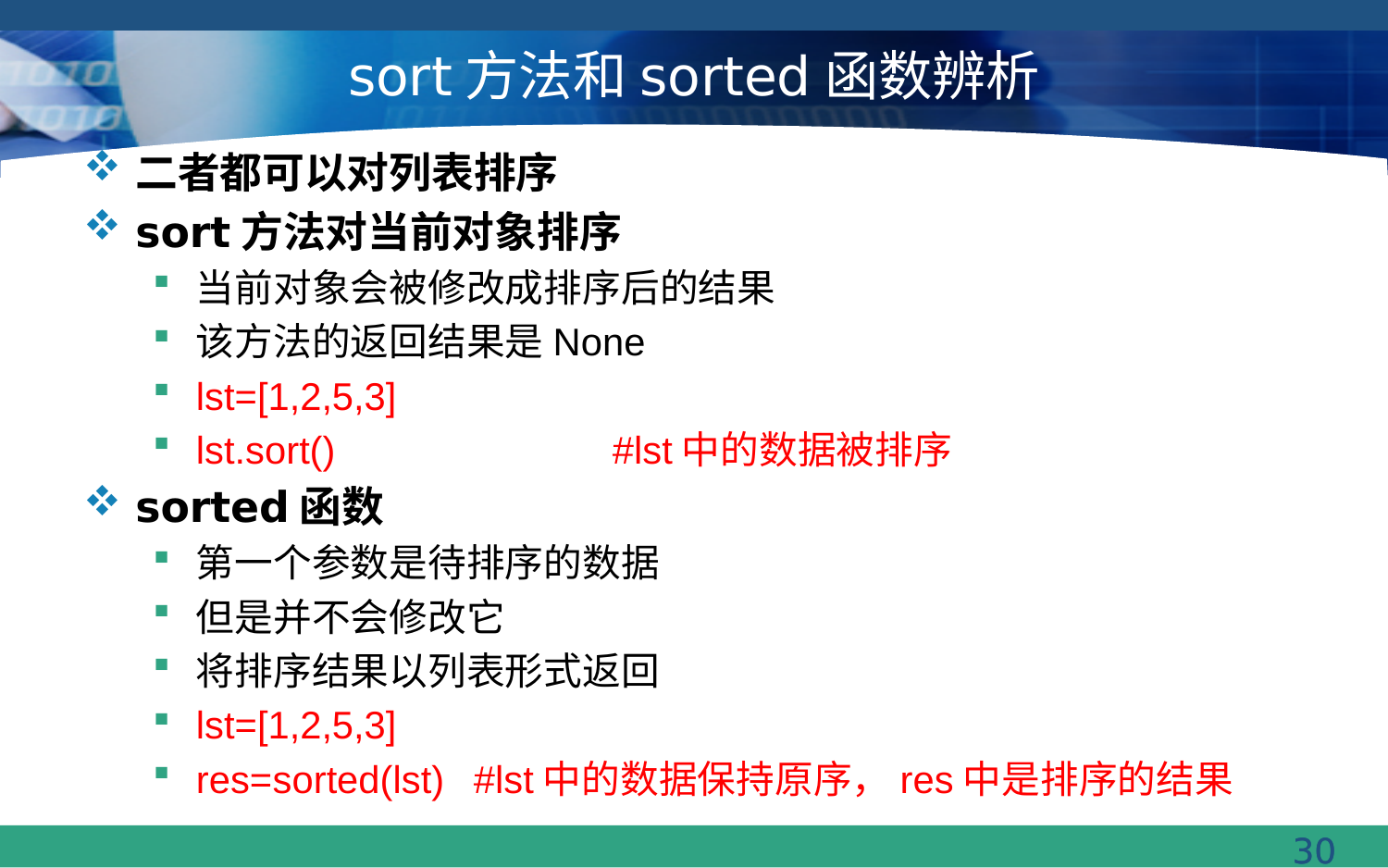

# sort方法和sorted函数辨析
二者都可以对列表排序
sort方法对当前对象排序
当前对象会被修改成排序后的结果
该方法的返回结果是None
lst=[1,2,5,3]
lst.sort()		#lst中的数据被排序
sorted函数
第一个参数是待排序的数据
但是并不会修改它
将排序结果以列表形式返回
lst=[1,2,5,3]
res=sorted(lst)	#lst中的数据保持原序，res中是排序的结果